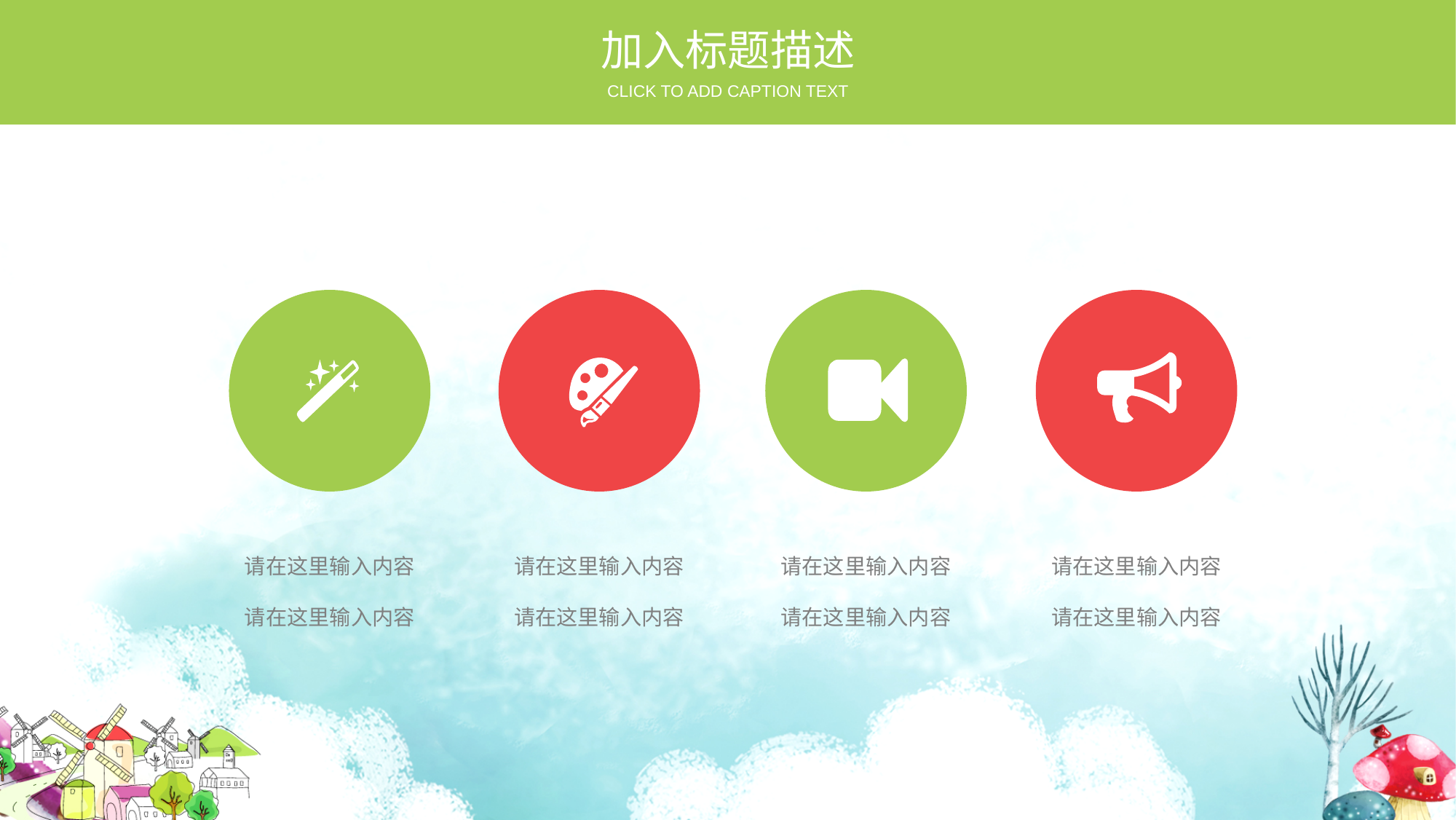

加入标题描述
CLICK TO ADD CAPTION TEXT

请在这里输入内容

请在这里输入内容

请在这里输入内容

请在这里输入内容

请在这里输入内容

请在这里输入内容

请在这里输入内容

请在这里输入内容